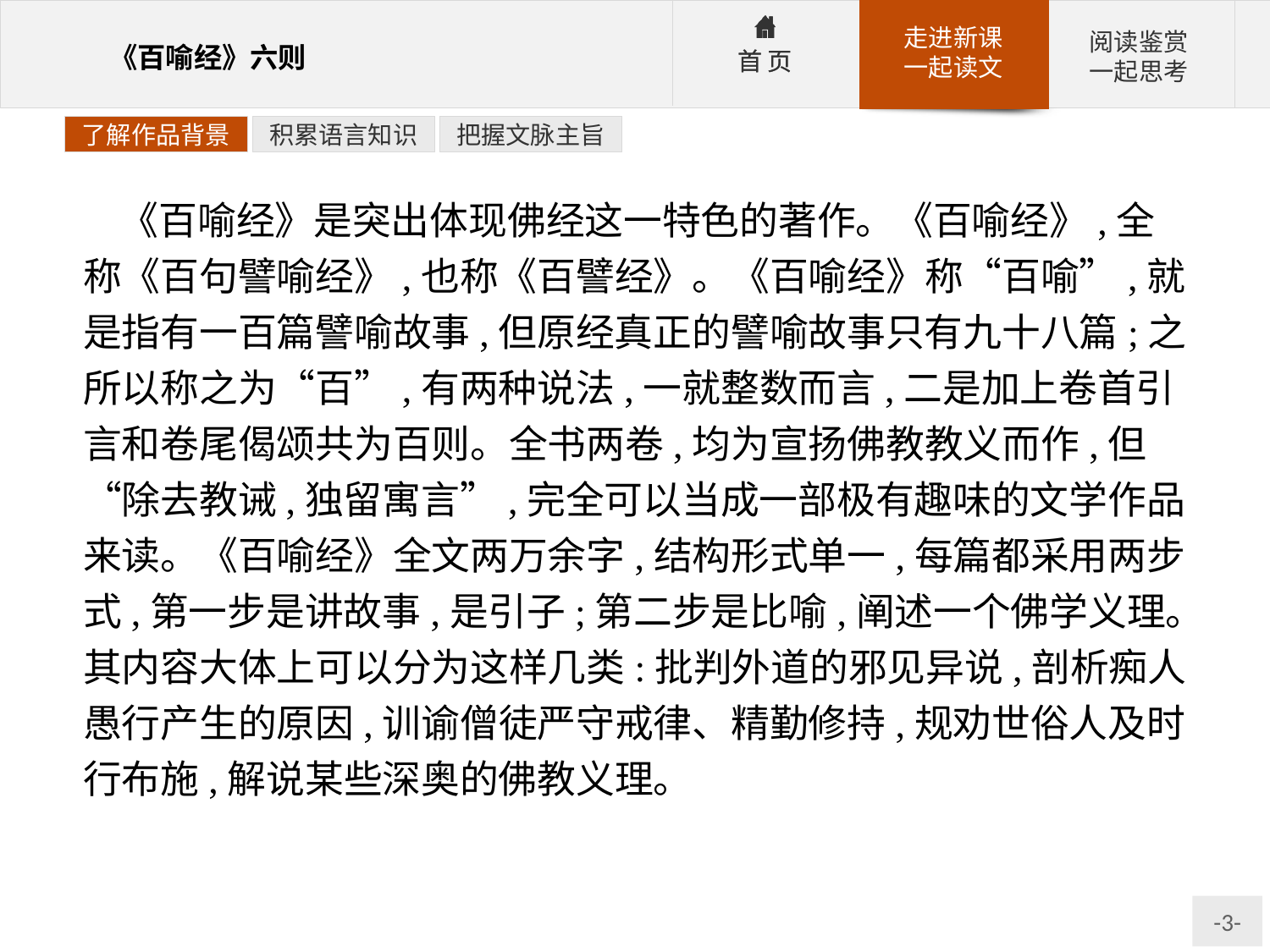

了解作品背景
积累语言知识
把握文脉主旨
《百喻经》是突出体现佛经这一特色的著作。《百喻经》,全称《百句譬喻经》,也称《百譬经》。《百喻经》称“百喻”,就是指有一百篇譬喻故事,但原经真正的譬喻故事只有九十八篇;之所以称之为“百”,有两种说法,一就整数而言,二是加上卷首引言和卷尾偈颂共为百则。全书两卷,均为宣扬佛教教义而作,但“除去教诫,独留寓言”,完全可以当成一部极有趣味的文学作品来读。《百喻经》全文两万余字,结构形式单一,每篇都采用两步式,第一步是讲故事,是引子;第二步是比喻,阐述一个佛学义理。其内容大体上可以分为这样几类:批判外道的邪见异说,剖析痴人愚行产生的原因,训谕僧徒严守戒律、精勤修持,规劝世俗人及时行布施,解说某些深奥的佛教义理。